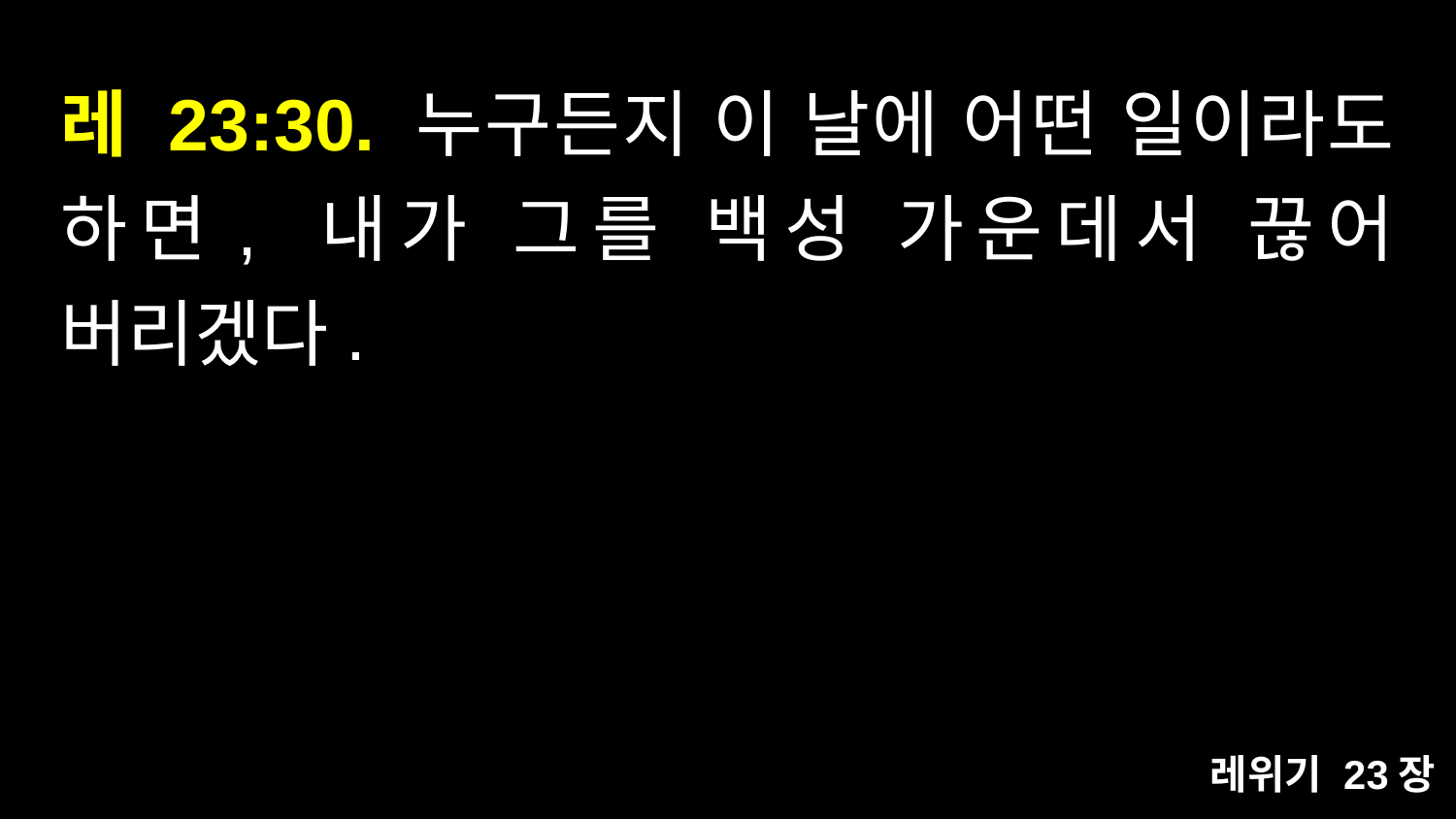

# 레 23:30. 누구든지 이 날에 어떤 일이라도 하면, 내가 그를 백성 가운데서 끊어 버리겠다.
레위기 23장